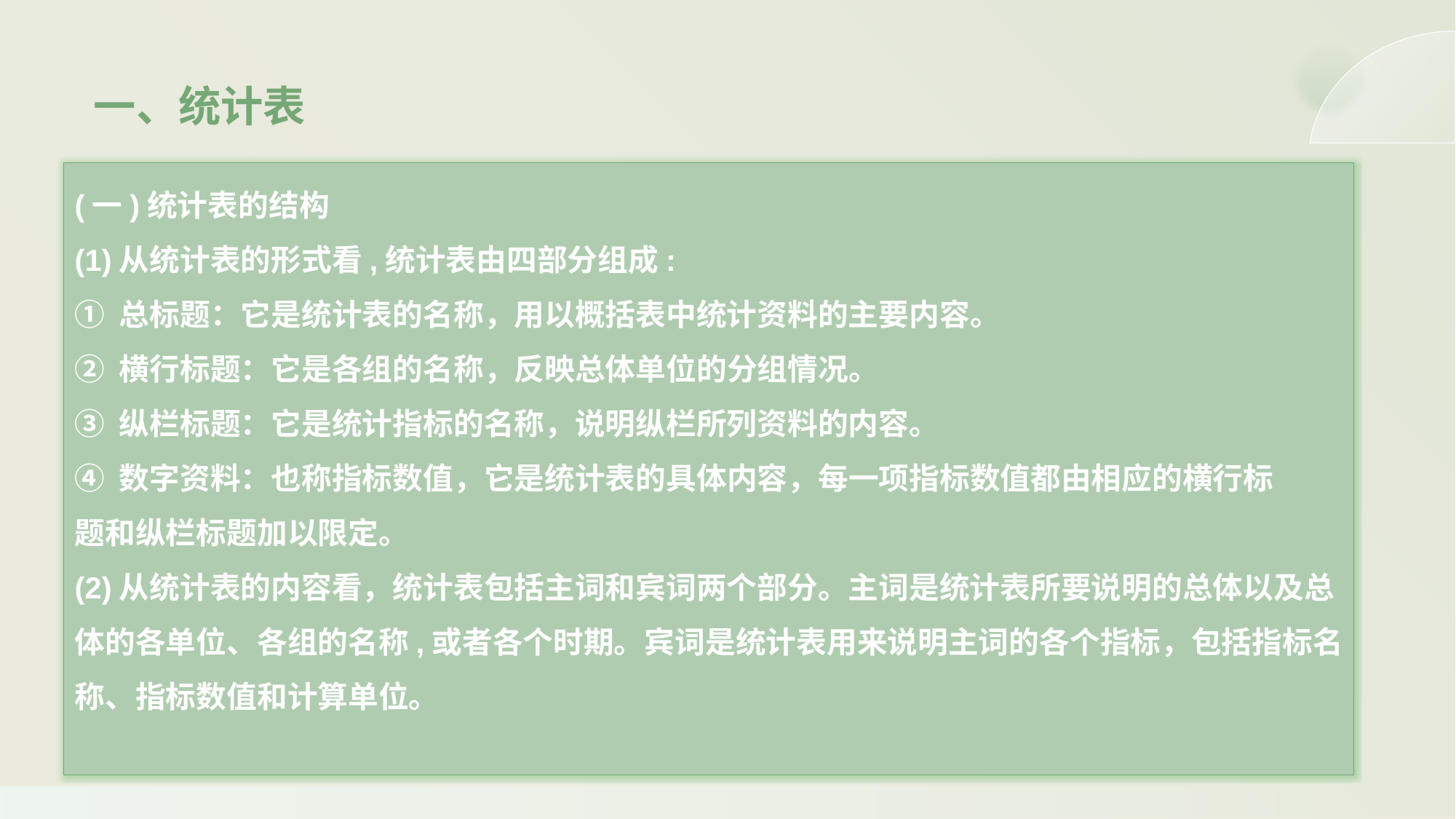

一、统计表
(一)统计表的结构
(1)从统计表的形式看,统计表由四部分组成:
① 总标题：它是统计表的名称，用以概括表中统计资料的主要内容。
② 横行标题：它是各组的名称，反映总体单位的分组情况。
③ 纵栏标题：它是统计指标的名称，说明纵栏所列资料的内容。
④ 数字资料：也称指标数值，它是统计表的具体内容，每一项指标数值都由相应的横行标
题和纵栏标题加以限定。
(2)从统计表的内容看，统计表包括主词和宾词两个部分。主词是统计表所要说明的总体以及总体的各单位、各组的名称,或者各个时期。宾词是统计表用来说明主词的各个指标，包括指标名称、指标数值和计算单位。